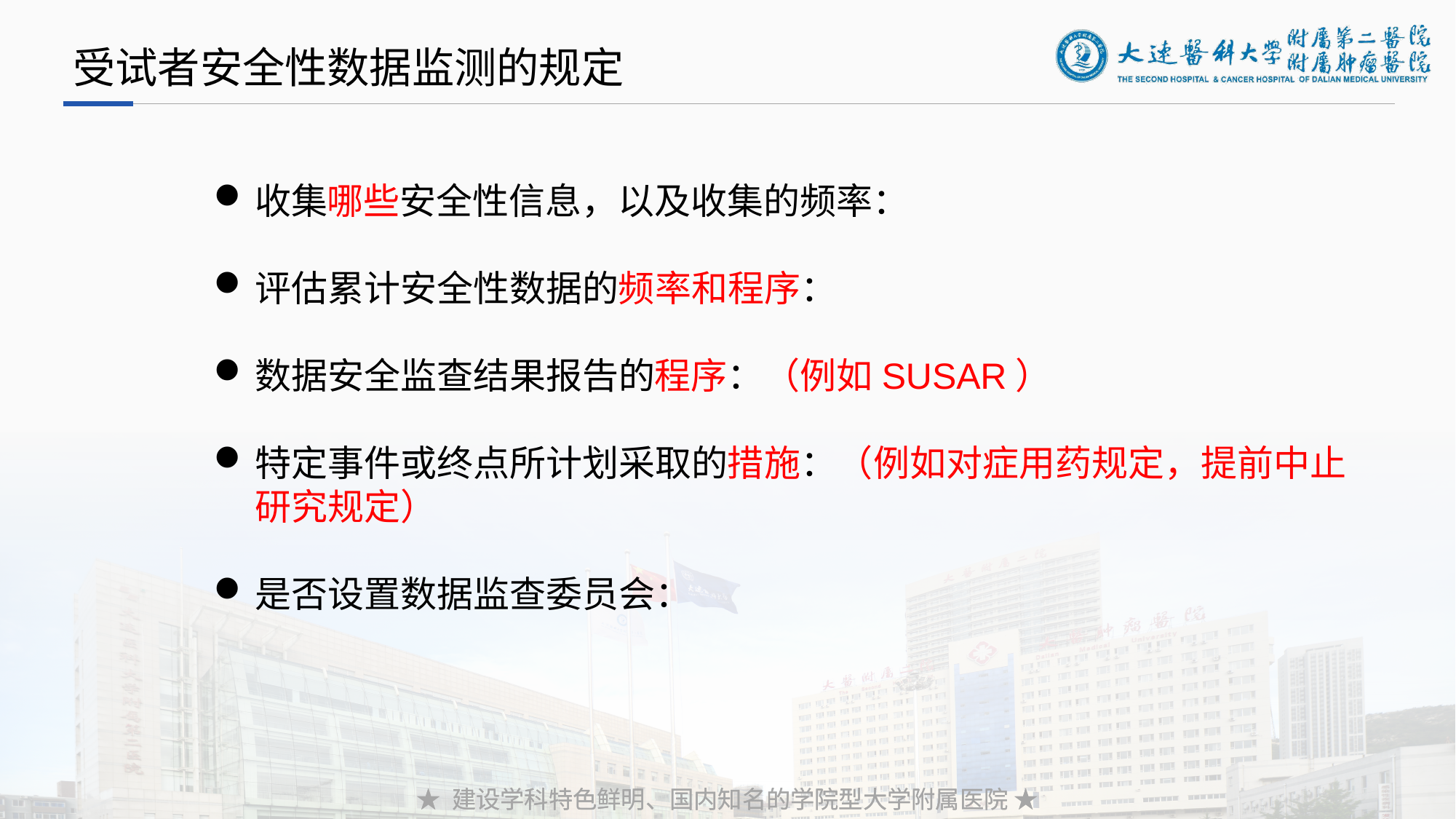

受试者安全性数据监测的规定
收集哪些安全性信息，以及收集的频率：

评估累计安全性数据的频率和程序：

数据安全监查结果报告的程序：（例如SUSAR）

特定事件或终点所计划采取的措施：（例如对症用药规定，提前中止研究规定）

是否设置数据监查委员会：

★ 建设学科特色鲜明、国内知名的学院型大学附属医院 ★